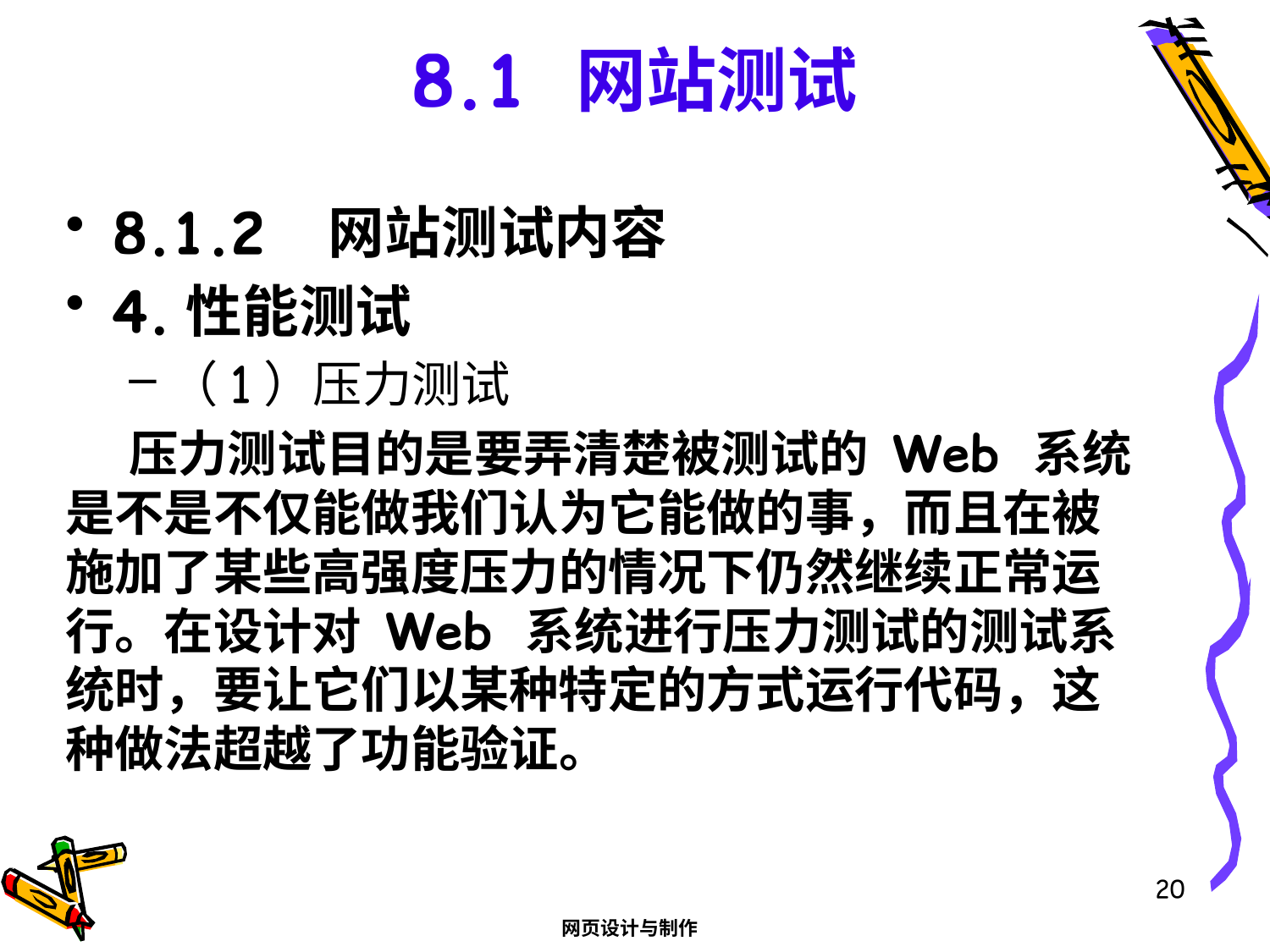

# 8.1 网站测试
8.1.2  网站测试内容
4.性能测试
（1）压力测试
压力测试目的是要弄清楚被测试的 Web 系统是不是不仅能做我们认为它能做的事，而且在被施加了某些高强度压力的情况下仍然继续正常运行。在设计对 Web 系统进行压力测试的测试系统时，要让它们以某种特定的方式运行代码，这种做法超越了功能验证。
20
网页设计与制作